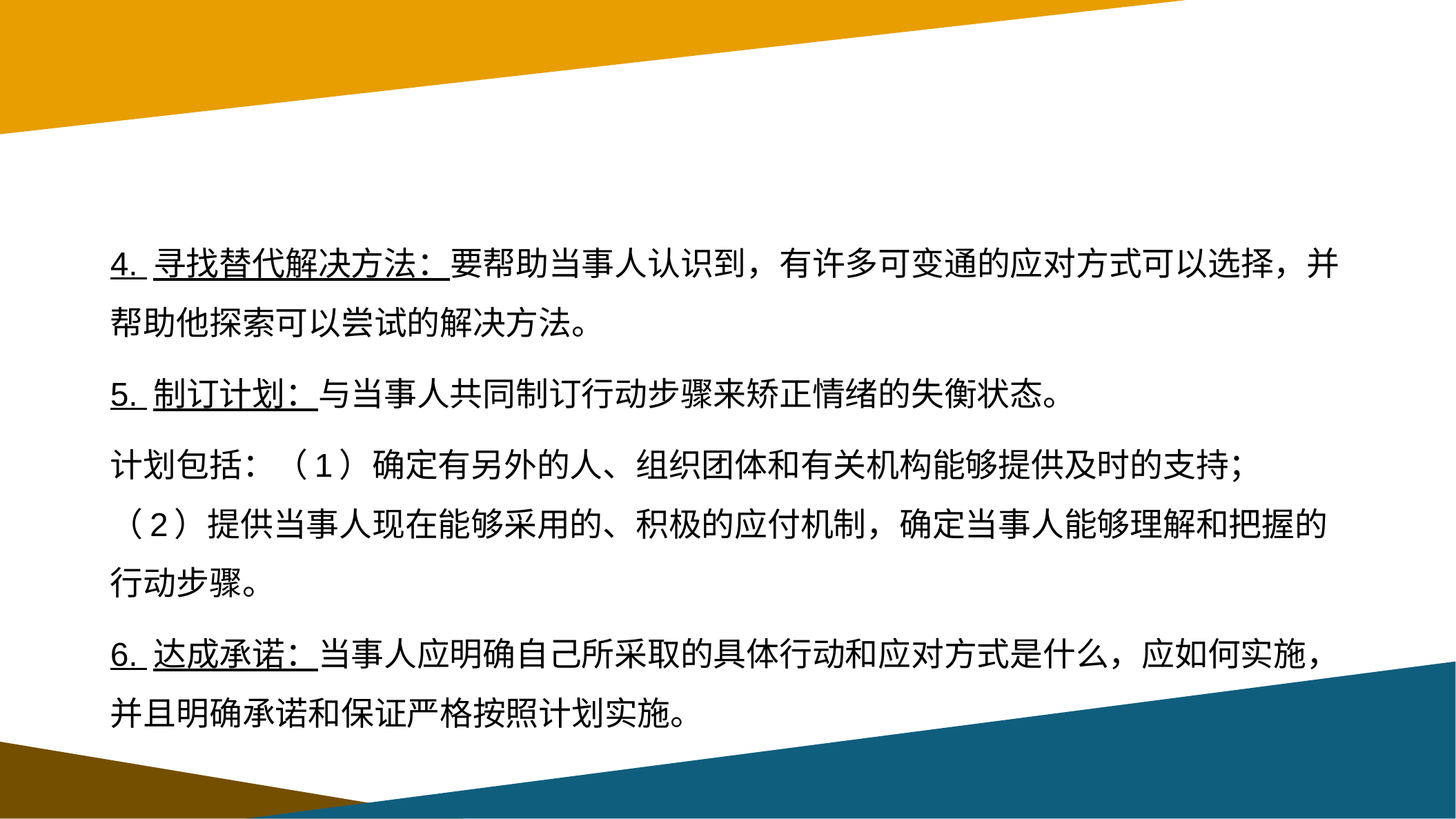

#
4. 寻找替代解决方法：要帮助当事人认识到，有许多可变通的应对方式可以选择，并帮助他探索可以尝试的解决方法。
5. 制订计划：与当事人共同制订行动步骤来矫正情绪的失衡状态。
计划包括：（1）确定有另外的人、组织团体和有关机构能够提供及时的支持；（2）提供当事人现在能够采用的、积极的应付机制，确定当事人能够理解和把握的行动步骤。
6. 达成承诺：当事人应明确自己所采取的具体行动和应对方式是什么，应如何实施，并且明确承诺和保证严格按照计划实施。